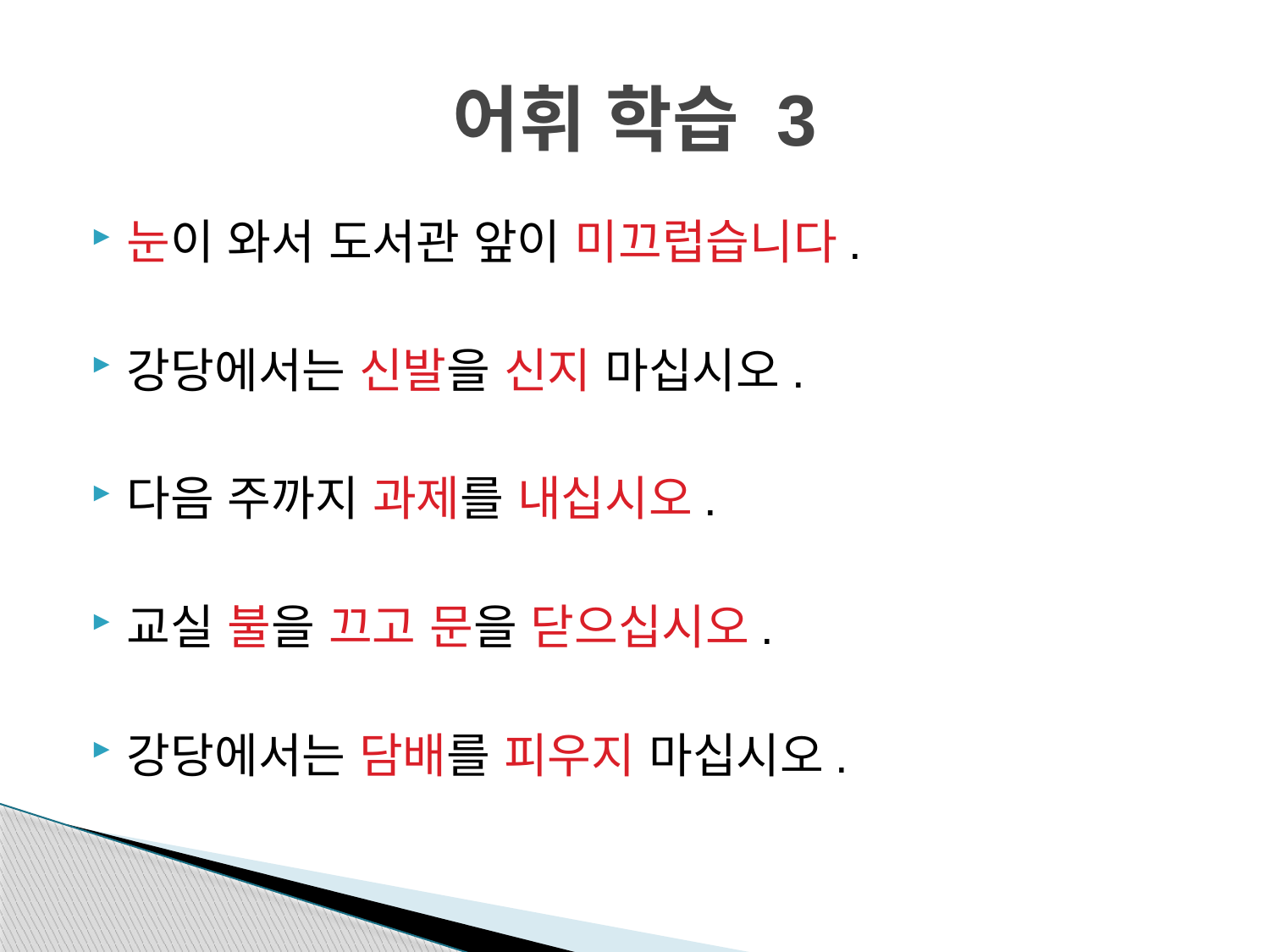

# 어휘 학습 3
눈이 와서 도서관 앞이 미끄럽습니다.

강당에서는 신발을 신지 마십시오.

다음 주까지 과제를 내십시오.

교실 불을 끄고 문을 닫으십시오.

강당에서는 담배를 피우지 마십시오.